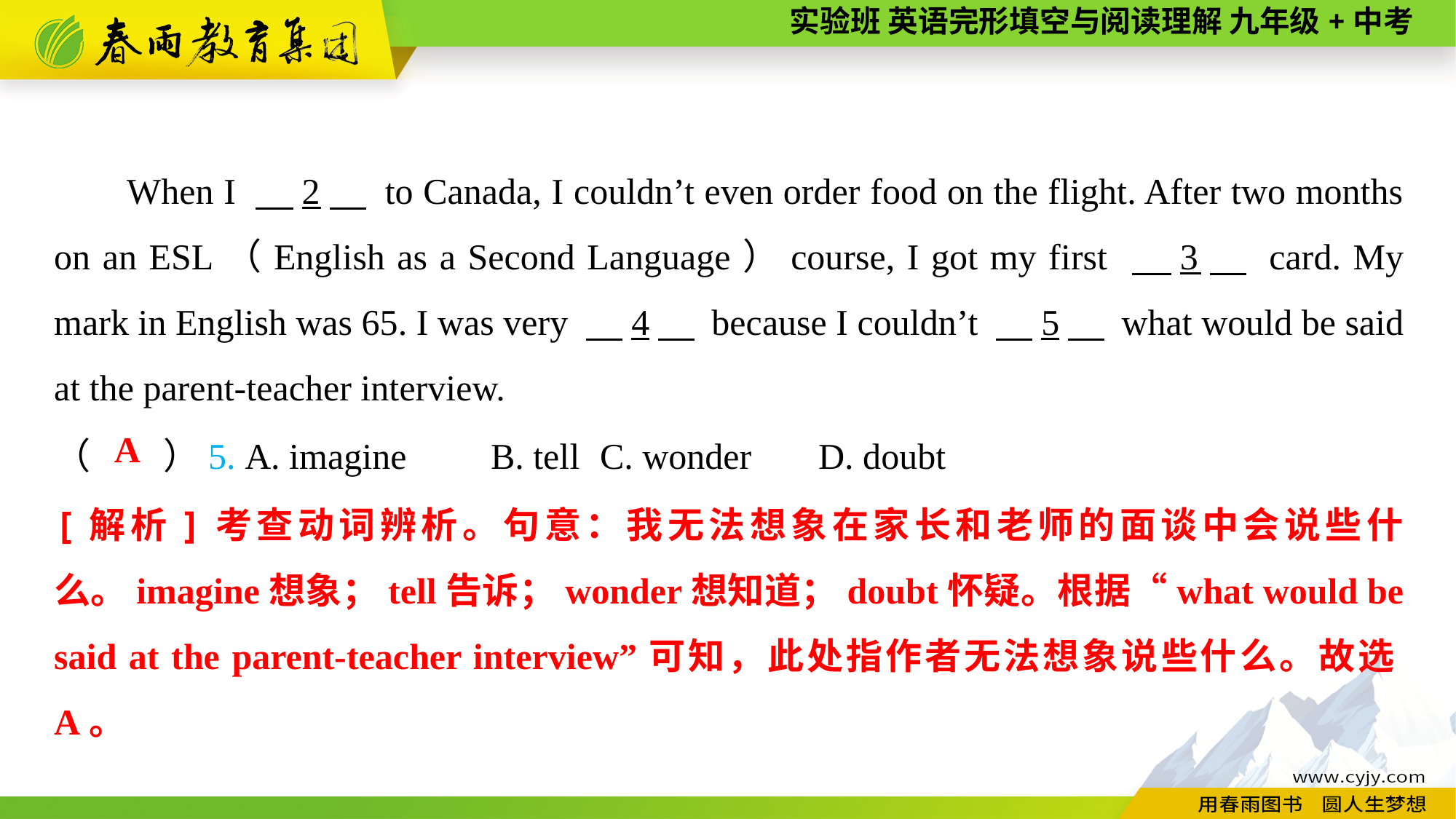

When I 　2　 to Canada, I couldn’t even order food on the flight. After two months on an ESL（English as a Second Language）course, I got my first 　3　 card. My mark in English was 65. I was very 　4　 because I couldn’t 　5　 what would be said at the parent-teacher interview.
（　　）5. A. imagine	B. tell	C. wonder	D. doubt
A
[解析]考查动词辨析。句意：我无法想象在家长和老师的面谈中会说些什么。imagine想象；tell告诉；wonder想知道；doubt怀疑。根据“what would be said at the parent-teacher interview”可知，此处指作者无法想象说些什么。故选A。